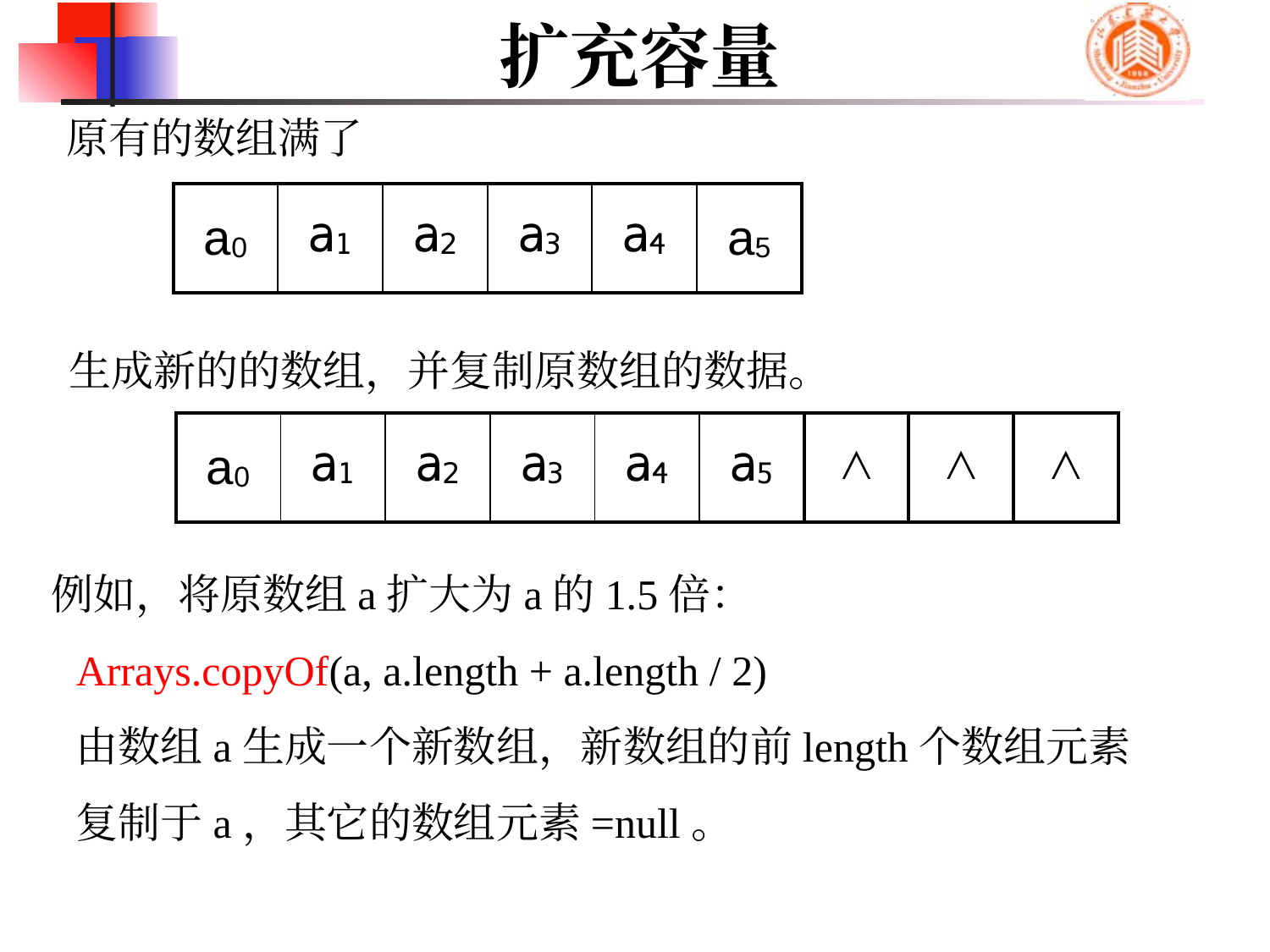

# 扩充容量
原有的数组满了
| a0 | a1 | a2 | a3 | a4 | a5 |
| --- | --- | --- | --- | --- | --- |
生成新的的数组，并复制原数组的数据。
| a0 | a1 | a2 | a3 | a4 | a5 | ∧ | ∧ | ∧ |
| --- | --- | --- | --- | --- | --- | --- | --- | --- |
例如，将原数组a扩大为a的1.5倍：
Arrays.copyOf(a, a.length + a.length / 2)
由数组a生成一个新数组，新数组的前length个数组元素
复制于a，其它的数组元素=null。